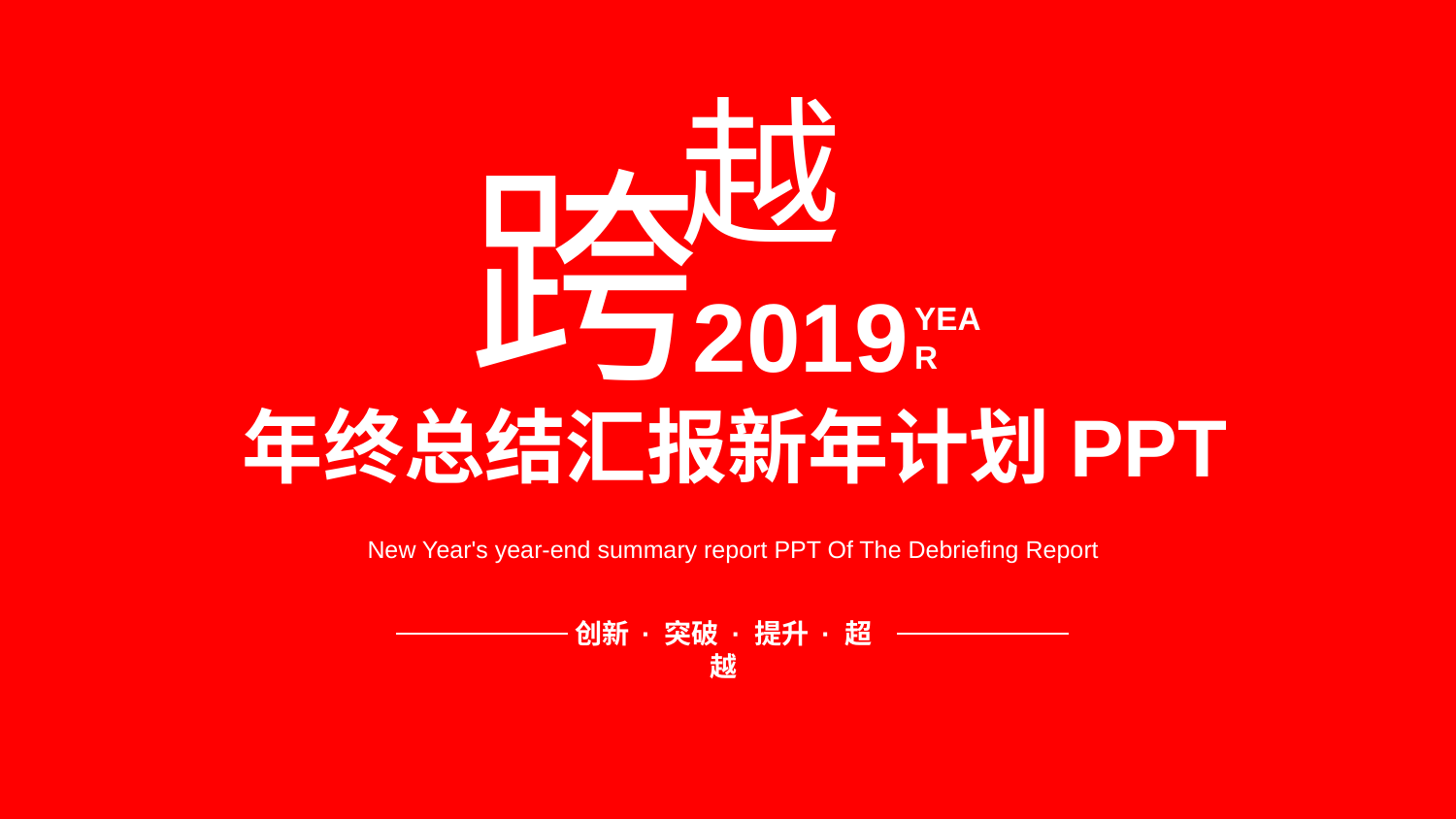

越
跨
2019
YEAR
年终总结汇报新年计划PPT
New Year's year-end summary report PPT Of The Debriefing Report
创新 · 突破 · 提升 · 超越